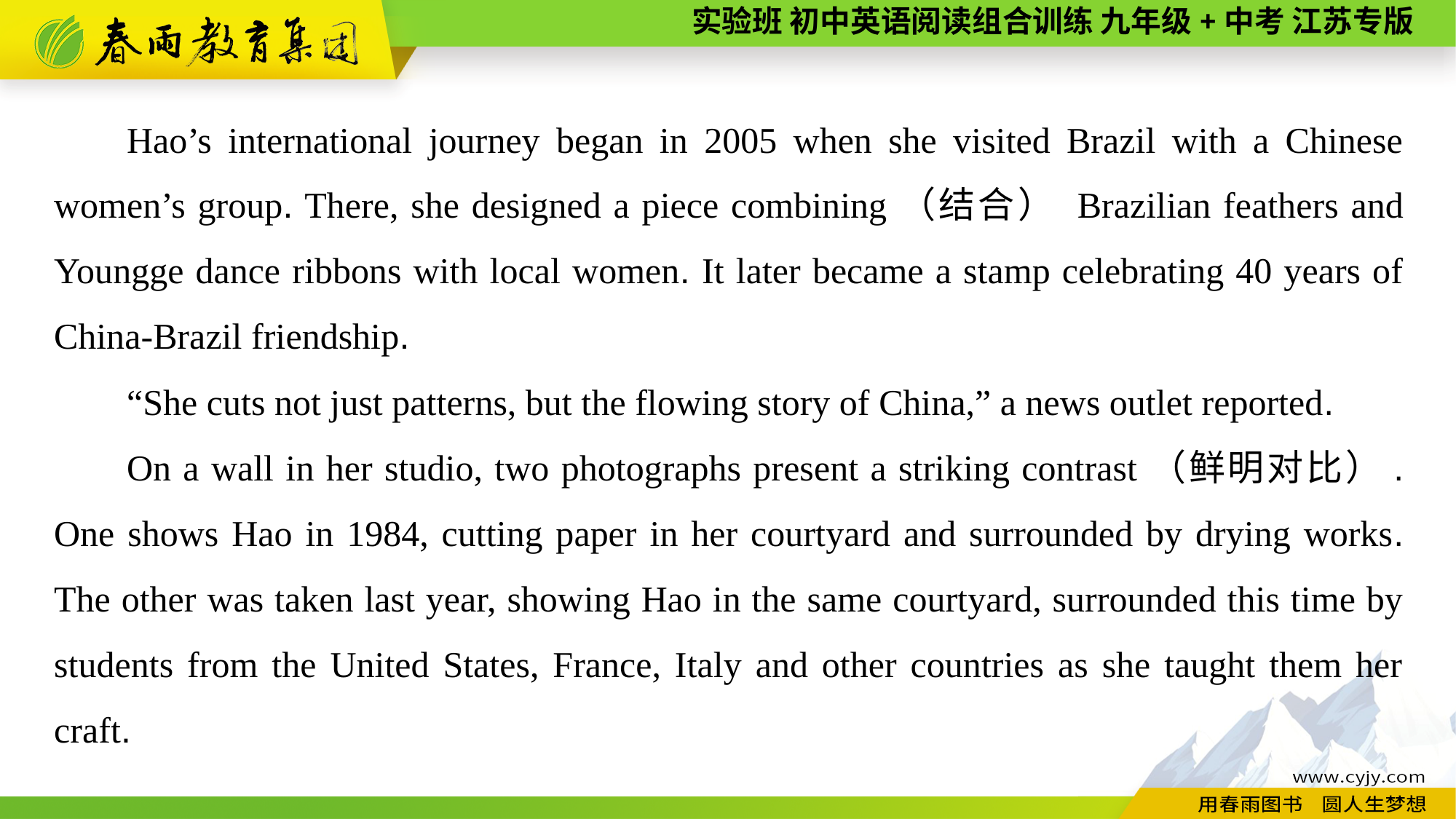

Hao’s international journey began in 2005 when she visited Brazil with a Chinese women’s group. There, she designed a piece combining（结合） Brazilian feathers and Youngge dance ribbons with local women. It later became a stamp celebrating 40 years of China-Brazil friendship.
“She cuts not just patterns, but the flowing story of China,” a news outlet reported.
On a wall in her studio, two photographs present a striking contrast（鲜明对比）. One shows Hao in 1984, cutting paper in her courtyard and surrounded by drying works. The other was taken last year, showing Hao in the same courtyard, surrounded this time by students from the United States, France, Italy and other countries as she taught them her craft.